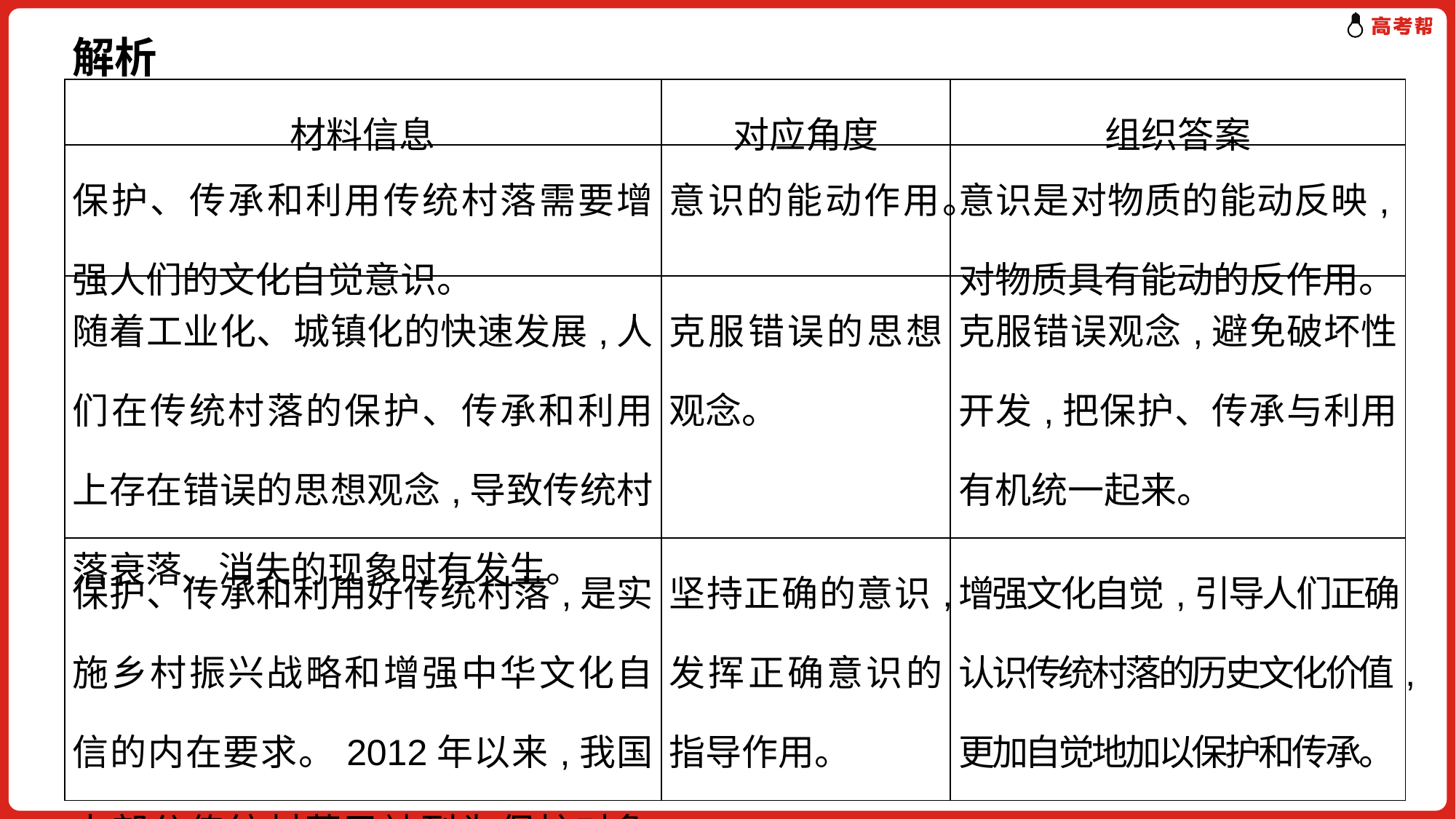

解析

| 材料信息 | 对应角度 | 组织答案 |
| --- | --- | --- |
| 保护、传承和利用传统村落需要增强人们的文化自觉意识。 | 意识的能动作用。 | 意识是对物质的能动反映,对物质具有能动的反作用。 |
| 随着工业化、城镇化的快速发展,人们在传统村落的保护、传承和利用上存在错误的思想观念,导致传统村落衰落、消失的现象时有发生。 | 克服错误的思想观念。 | 克服错误观念,避免破坏性开发,把保护、传承与利用有机统一起来。 |
| 保护、传承和利用好传统村落,是实施乡村振兴战略和增强中华文化自信的内在要求。2012年以来,我国大部分传统村落已被列为保护对象。 | 坚持正确的意识,发挥正确意识的指导作用。 | 增强文化自觉,引导人们正确认识传统村落的历史文化价值,更加自觉地加以保护和传承。 |